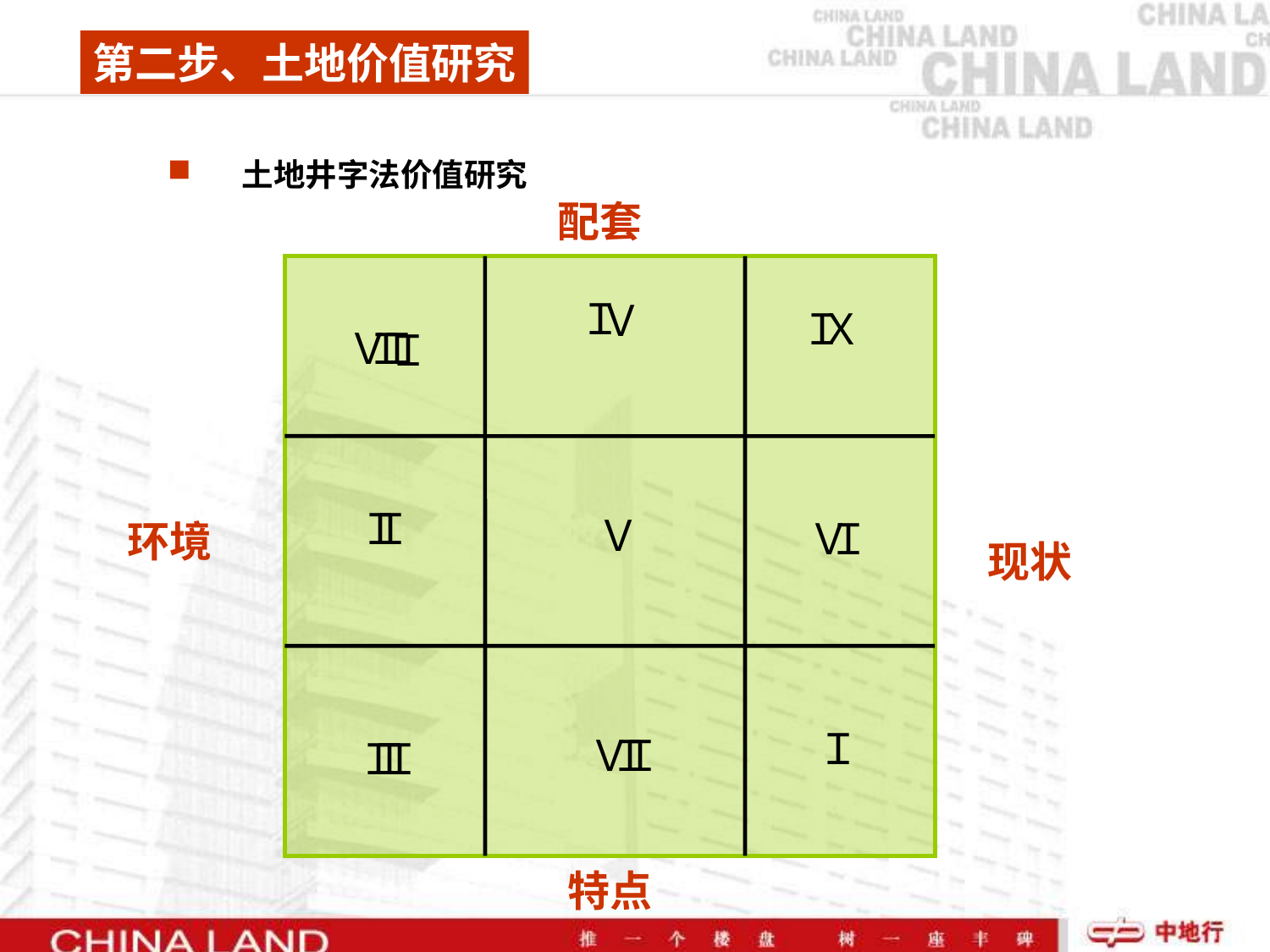

第二步、土地价值研究
土地井字法价值研究
配套

Ｉ
Ｖ
Ｉ
Ｘ
Ｖ
Ｉ
Ｉ
Ｉ
Ｉ
Ｉ
Ｖ
Ｖ
Ｉ
Ｉ
Ｖ
Ｉ
Ｉ
Ｉ
Ｉ
Ｉ

环境
现状

特点